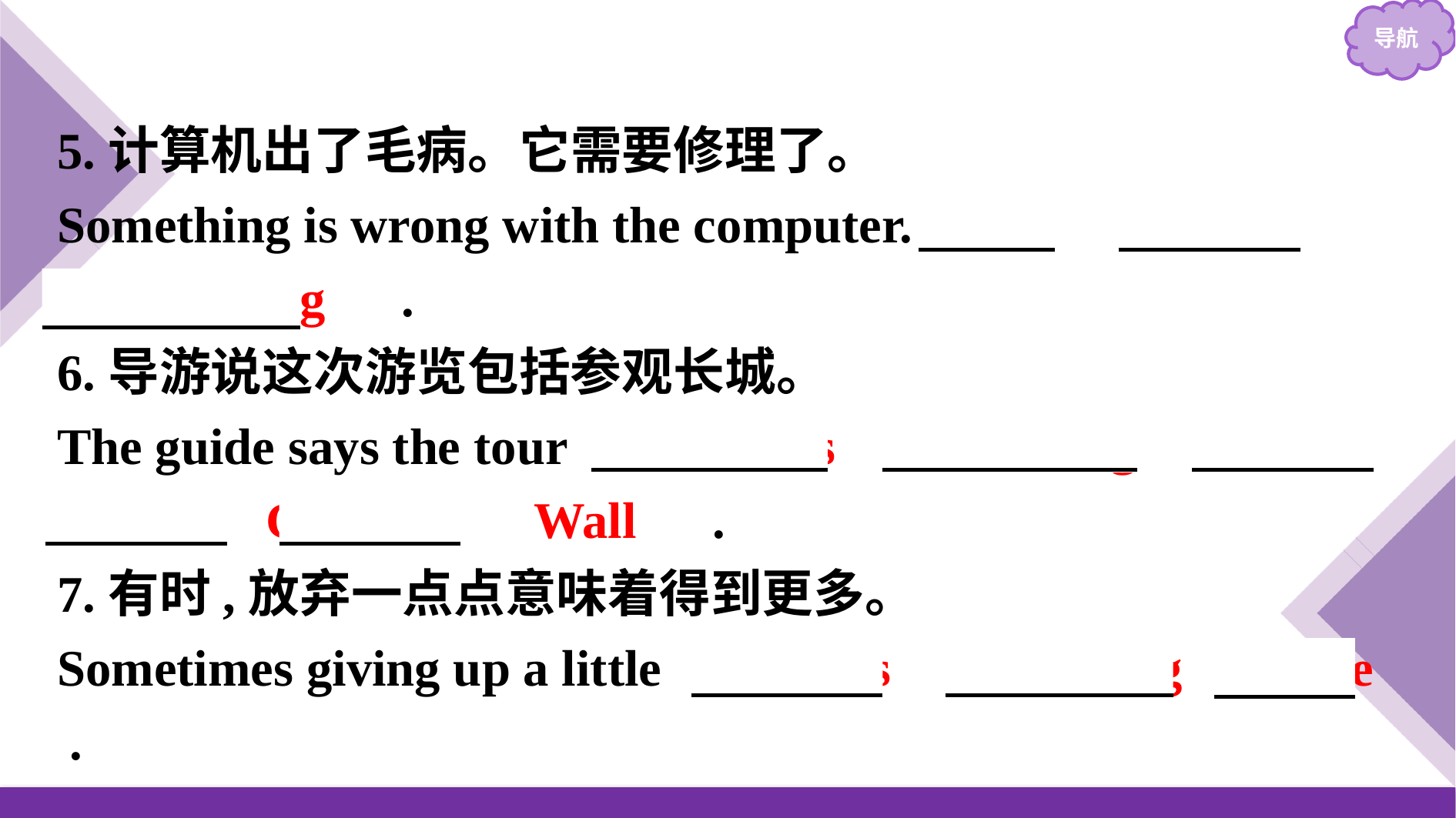

5.计算机出了毛病。它需要修理了。
Something is wrong with the computer.　It　 　needs　 　repairing　.
6.导游说这次游览包括参观长城。
The guide says the tour 　includes　 　visiting　 　the　 　Great　 　Wall　.
7.有时,放弃一点点意味着得到更多。
Sometimes giving up a little 　means　 　getting      more   .